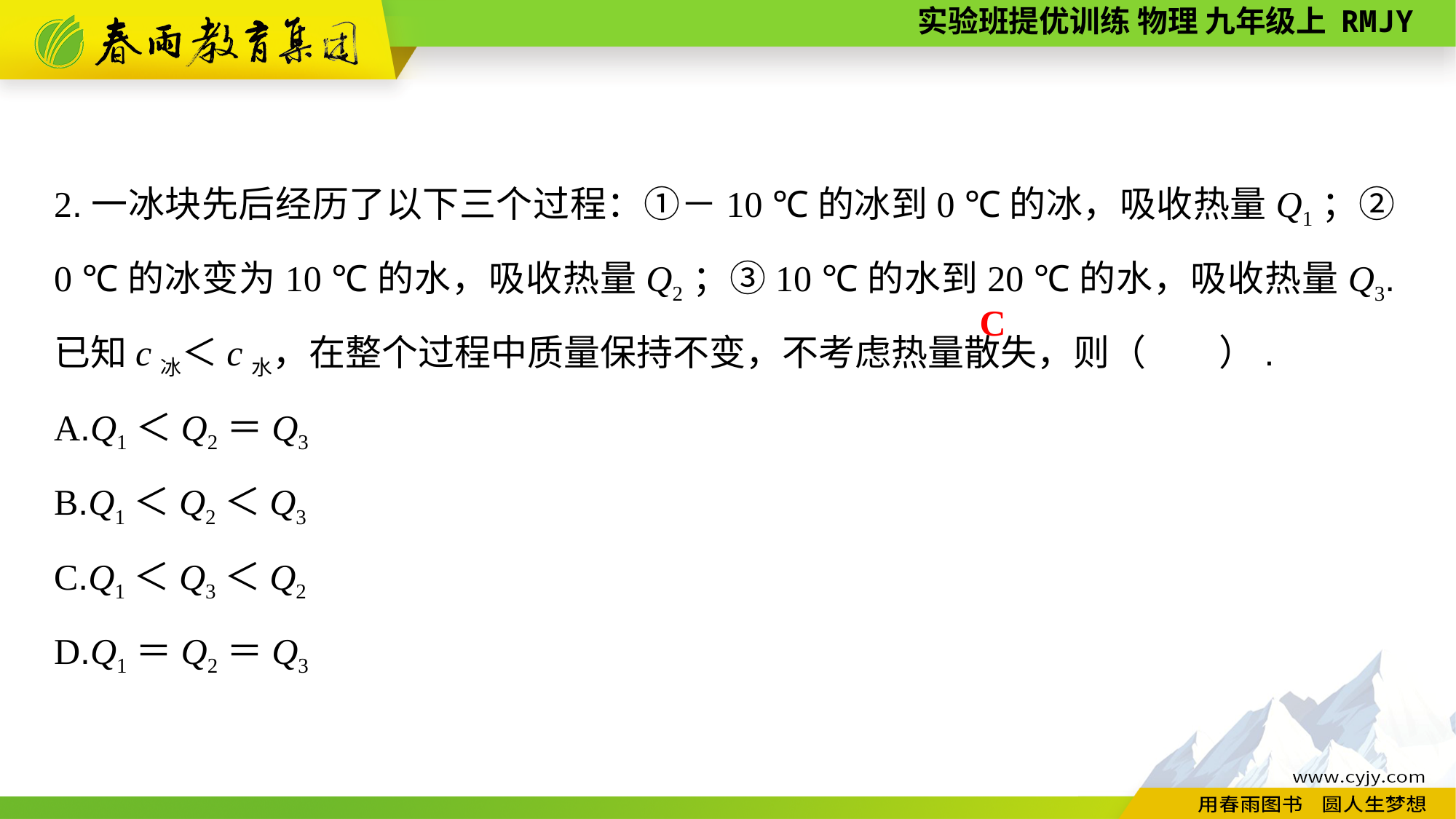

2.一冰块先后经历了以下三个过程：①－10 ℃的冰到0 ℃的冰，吸收热量Q1；②0 ℃的冰变为10 ℃的水，吸收热量Q2；③10 ℃的水到20 ℃的水，吸收热量Q3.已知c冰＜c水，在整个过程中质量保持不变，不考虑热量散失，则（　　）.
A.Q1＜Q2＝Q3
B.Q1＜Q2＜Q3
C.Q1＜Q3＜Q2
D.Q1＝Q2＝Q3
C